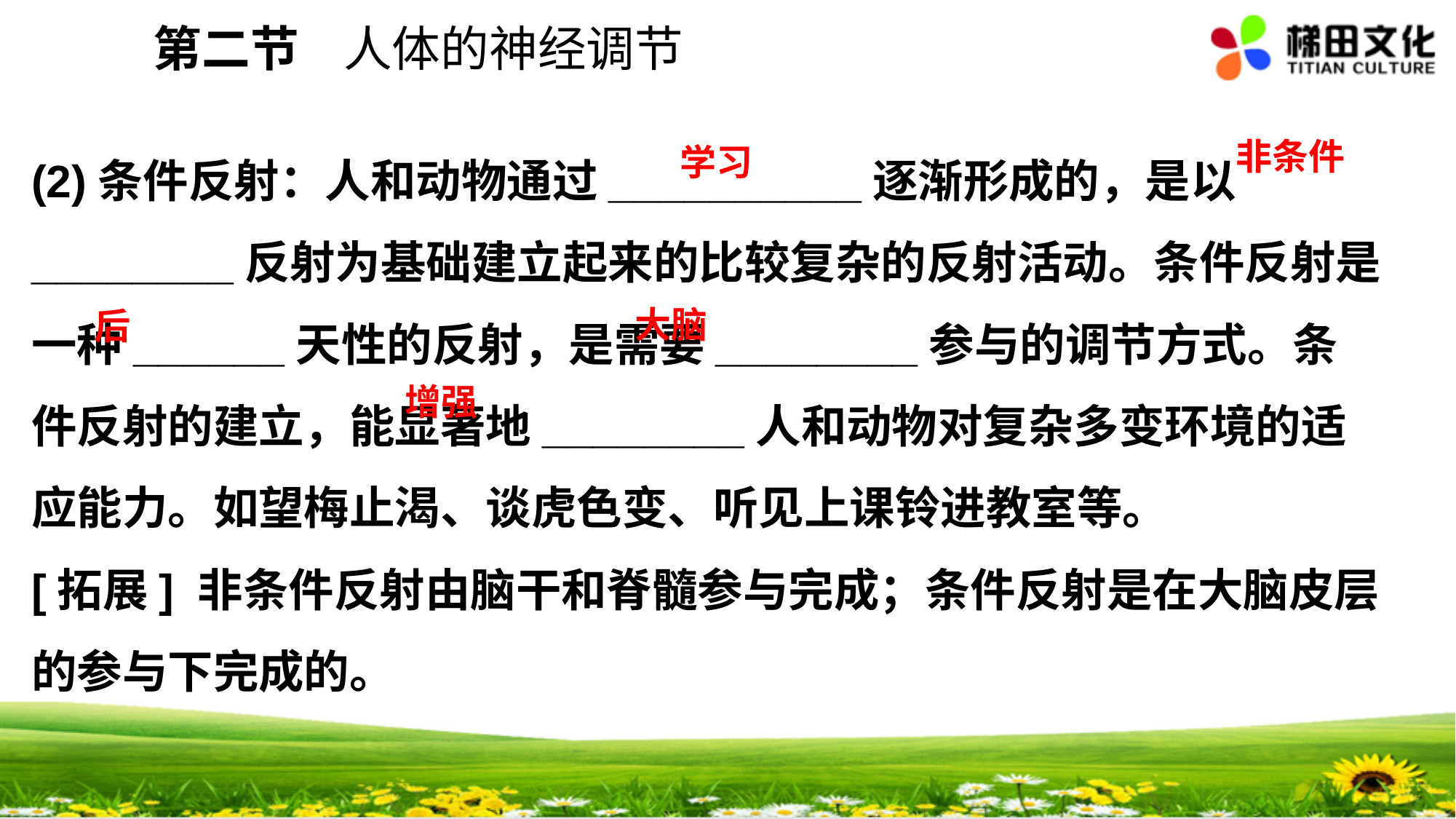

第二节    人体的神经调节
(2)条件反射：人和动物通过__________逐渐形成的，是以________反射为基础建立起来的比较复杂的反射活动。条件反射是一种______天性的反射，是需要________参与的调节方式。条件反射的建立，能显著地________人和动物对复杂多变环境的适应能力。如望梅止渴、谈虎色变、听见上课铃进教室等。
[拓展] 非条件反射由脑干和脊髓参与完成；条件反射是在大脑皮层的参与下完成的。
非条件
学习
大脑
后
增强